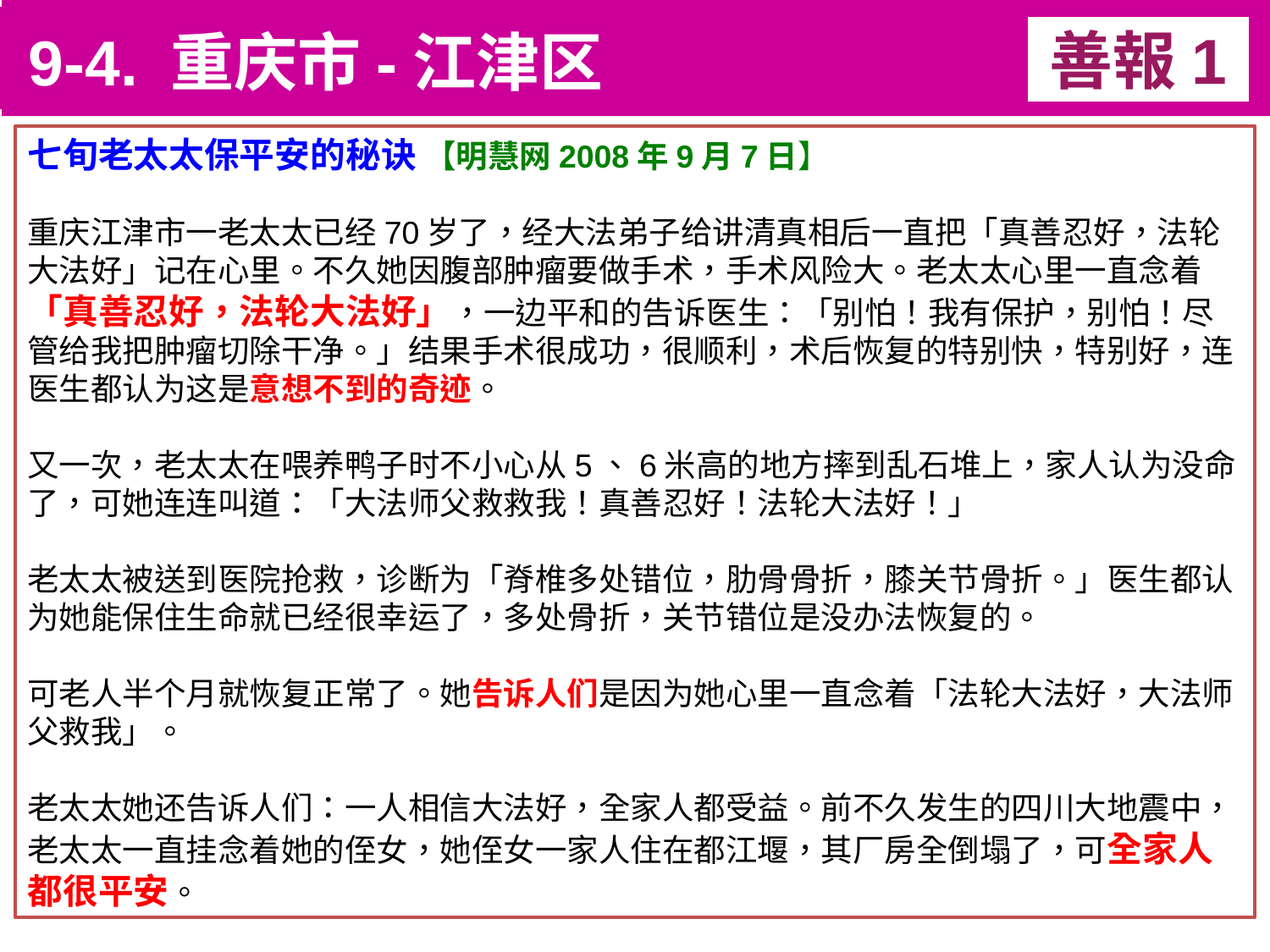

9-4. 重庆市-江津区
善報1
11-3. XX市官員惡報實例
七旬老太太保平安的秘诀 【明慧网2008年9月7日】

重庆江津市一老太太已经70岁了，经大法弟子给讲清真相后一直把「真善忍好，法轮大法好」记在心里。不久她因腹部肿瘤要做手术，手术风险大。老太太心里一直念着「真善忍好，法轮大法好」，一边平和的告诉医生：「别怕！我有保护，别怕！尽管给我把肿瘤切除干净。」结果手术很成功，很顺利，术后恢复的特别快，特别好，连医生都认为这是意想不到的奇迹。

又一次，老太太在喂养鸭子时不小心从5、6米高的地方摔到乱石堆上，家人认为没命了，可她连连叫道：「大法师父救救我！真善忍好！法轮大法好！」

老太太被送到医院抢救，诊断为「脊椎多处错位，肋骨骨折，膝关节骨折。」医生都认为她能保住生命就已经很幸运了，多处骨折，关节错位是没办法恢复的。

可老人半个月就恢复正常了。她告诉人们是因为她心里一直念着「法轮大法好，大法师父救我」。

老太太她还告诉人们：一人相信大法好，全家人都受益。前不久发生的四川大地震中，老太太一直挂念着她的侄女，她侄女一家人住在都江堰，其厂房全倒塌了，可全家人都很平安。